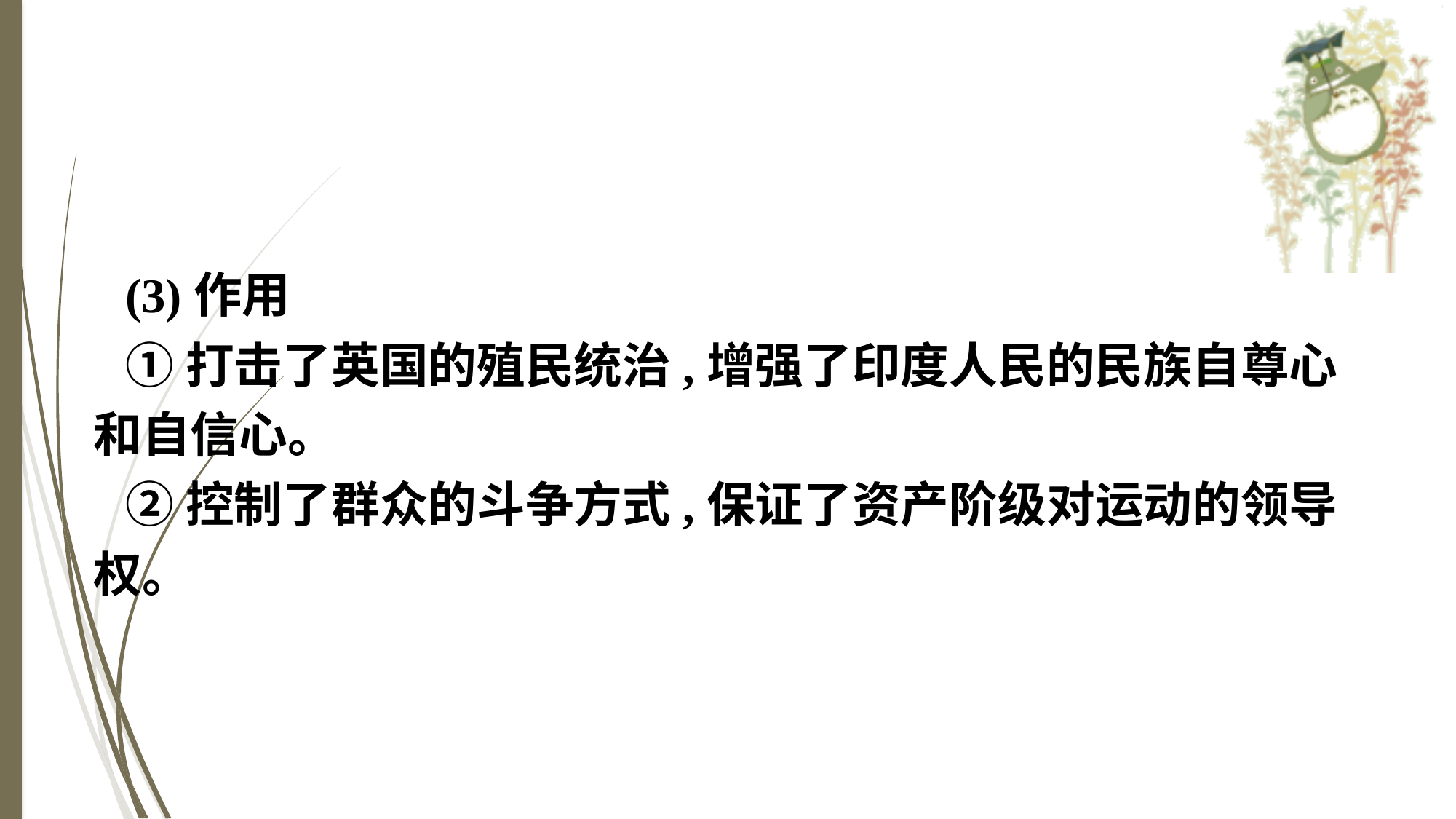

(3)作用
①打击了英国的殖民统治,增强了印度人民的民族自尊心和自信心。
②控制了群众的斗争方式,保证了资产阶级对运动的领导权。